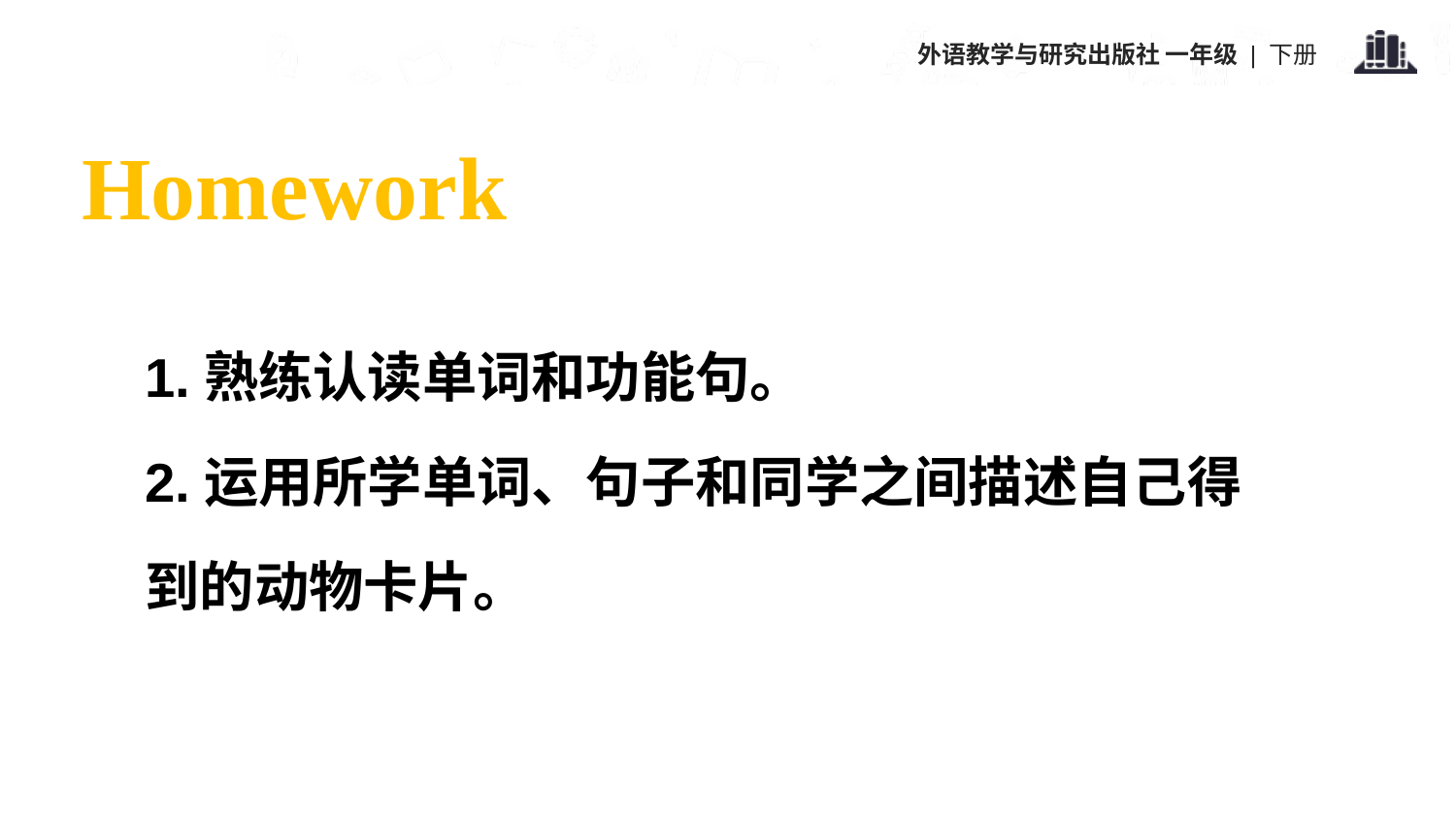

Homework
1.熟练认读单词和功能句。
2.运用所学单词、句子和同学之间描述自己得到的动物卡片。